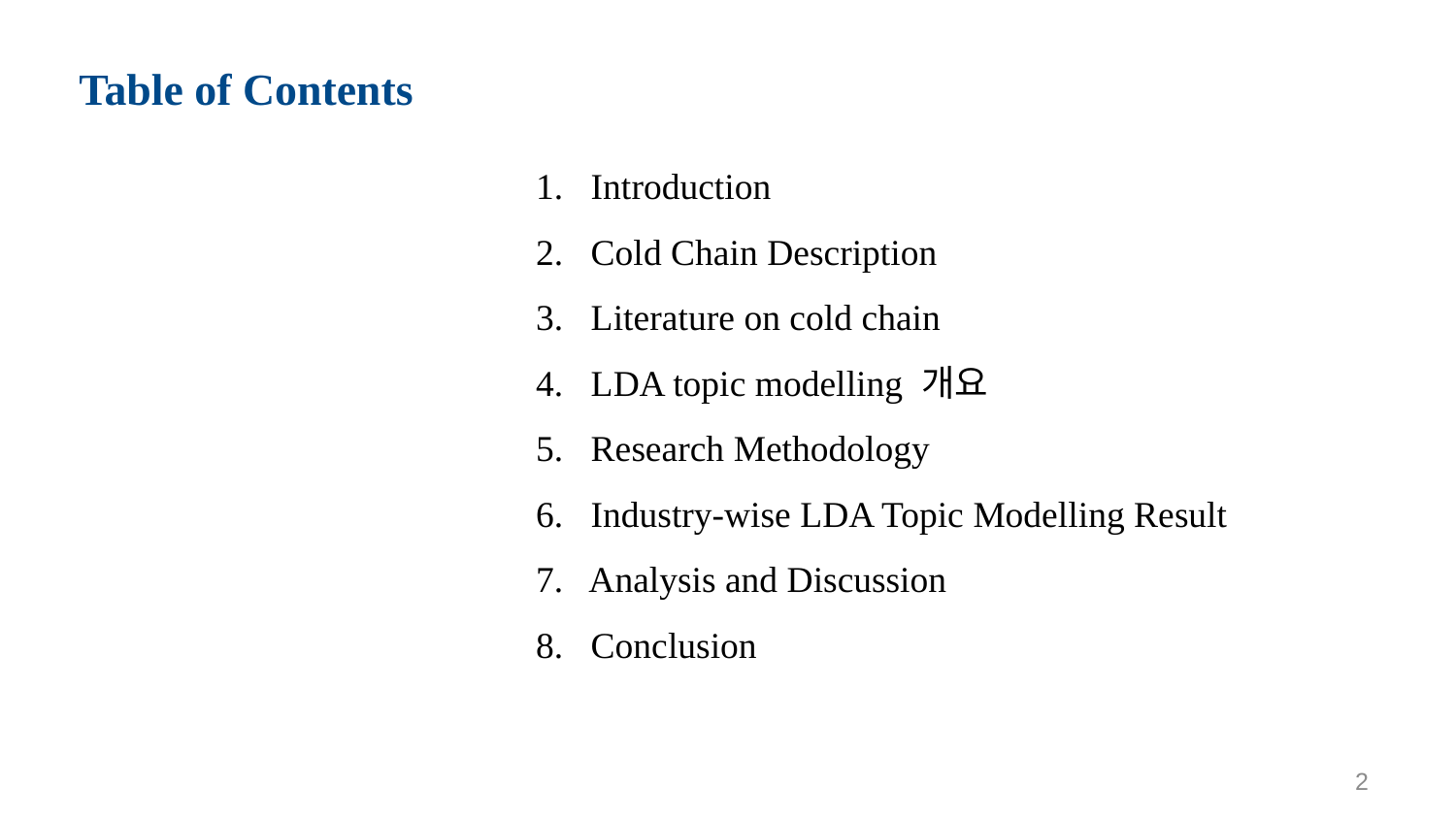

Table of Contents

1.   Introduction
2.   Cold Chain Description
3.   Literature on cold chain
4.   LDA topic modelling 개요
5.   Research Methodology
6.   Industry-wise LDA Topic Modelling Result
7.   Analysis and Discussion
8.   Conclusion

2